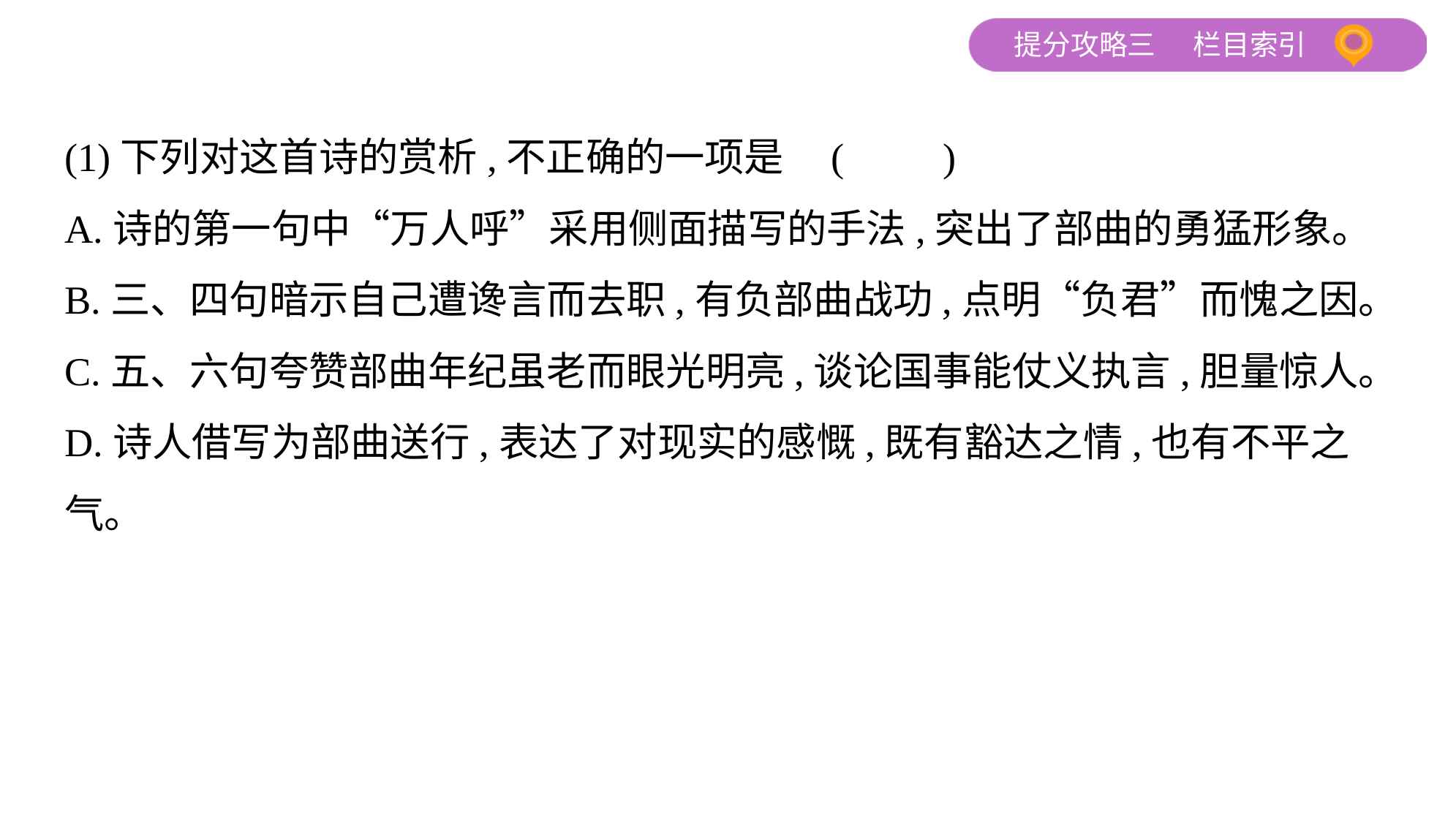

(1)下列对这首诗的赏析,不正确的一项是 (　　)
A.诗的第一句中“万人呼”采用侧面描写的手法,突出了部曲的勇猛形象。
B.三、四句暗示自己遭谗言而去职,有负部曲战功,点明“负君”而愧之因。
C.五、六句夸赞部曲年纪虽老而眼光明亮,谈论国事能仗义执言,胆量惊人。
D.诗人借写为部曲送行,表达了对现实的感慨,既有豁达之情,也有不平之
气。